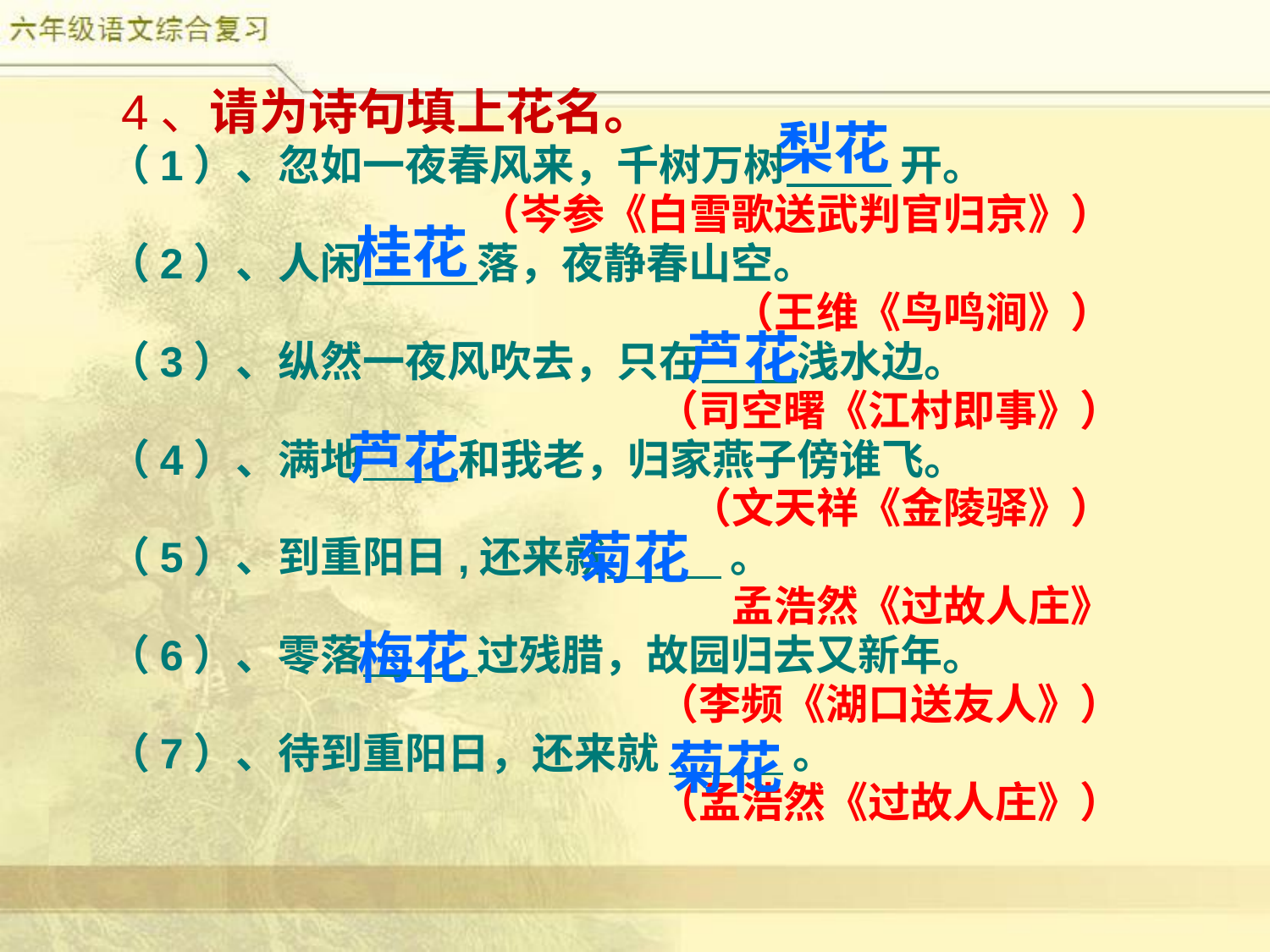

4、请为诗句填上花名。
（1）、忽如一夜春风来，千树万树            开。
（岑参《白雪歌送武判官归京》）
（2）、人闲            落，夜静春山空。
（王维《鸟鸣涧》）
（3）、纵然一夜风吹去，只在          浅水边。
（司空曙《江村即事》）
（4）、满地          和我老，归家燕子傍谁飞。
（文天祥《金陵驿》）
（5）、到重阳日,还来就             。
孟浩然《过故人庄》
（6）、零落            过残腊，故园归去又新年。
（李频《湖口送友人》）
（7）、待到重阳日，还来就              。
（孟浩然《过故人庄》）
梨花
桂花
芦花
芦花
菊花
梅花
菊花